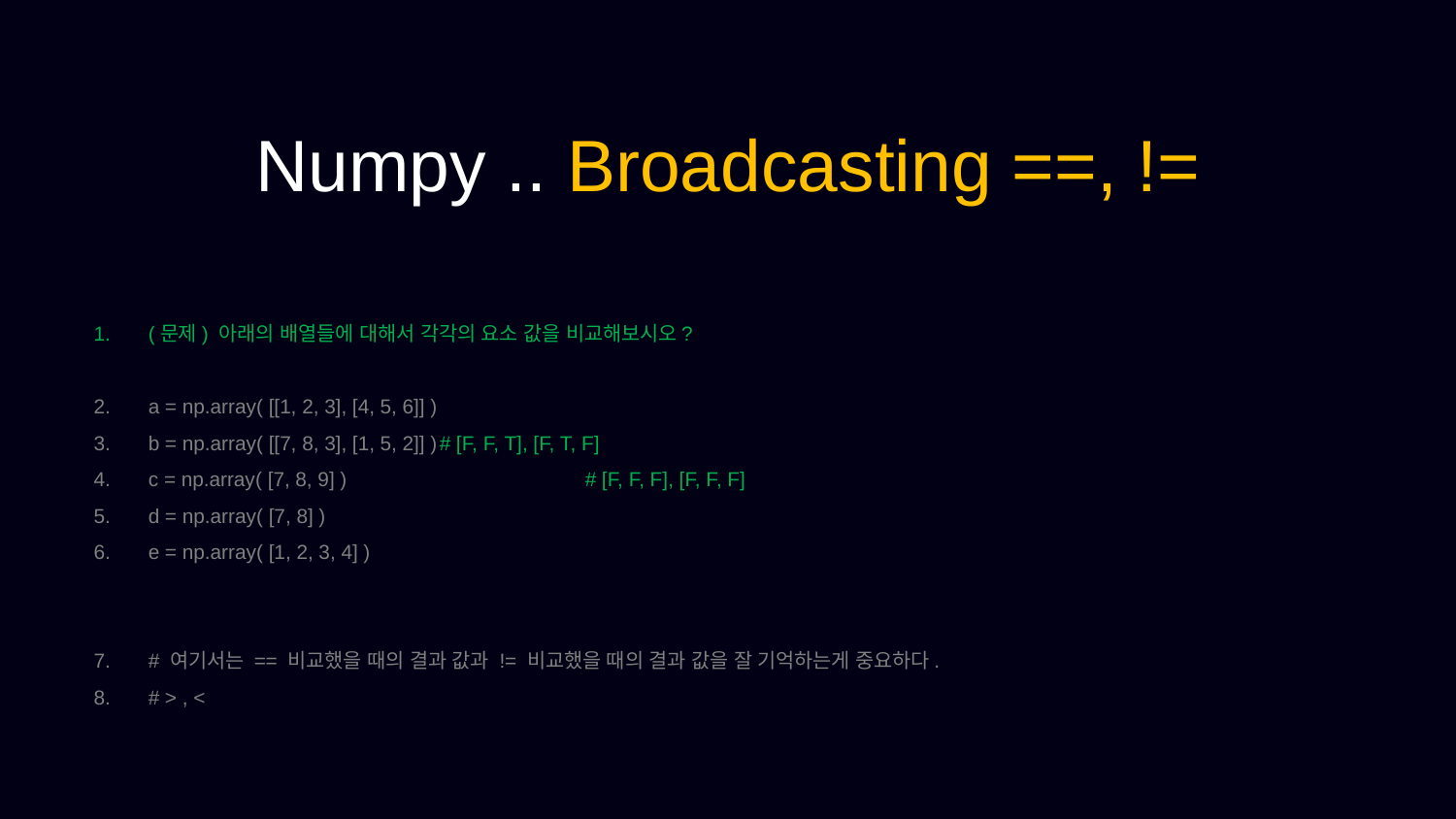

Numpy .. Broadcasting ==, !=
(문제) 아래의 배열들에 대해서 각각의 요소 값을 비교해보시오?

a = np.array( [[1, 2, 3], [4, 5, 6]] )
b = np.array( [[7, 8, 3], [1, 5, 2]] )	# [F, F, T], [F, T, F]
c = np.array( [7, 8, 9] )		# [F, F, F], [F, F, F]
d = np.array( [7, 8] )
e = np.array( [1, 2, 3, 4] )

# 여기서는 == 비교했을 때의 결과 값과 != 비교했을 때의 결과 값을 잘 기억하는게 중요하다.
# > , <